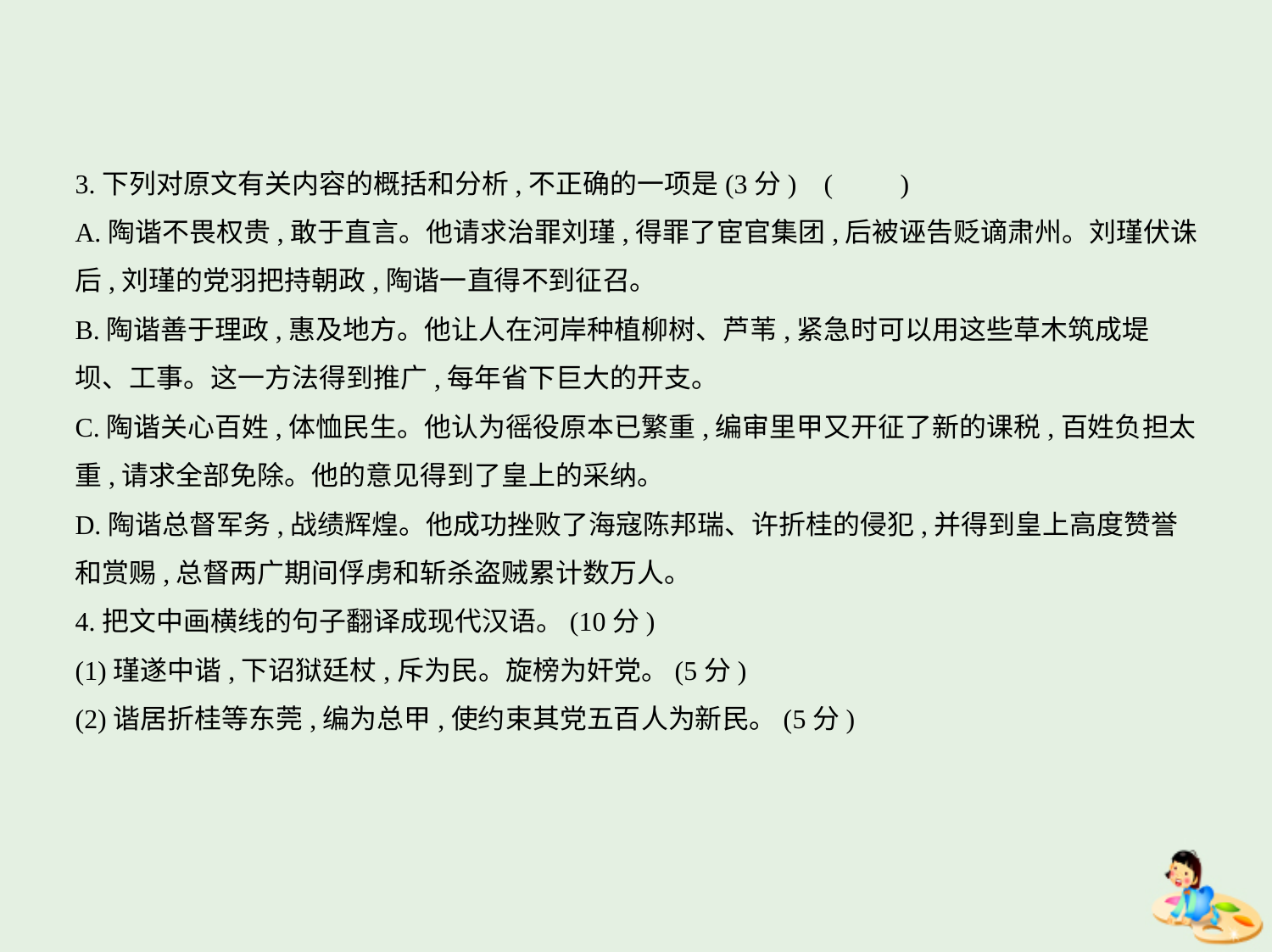

3.下列对原文有关内容的概括和分析,不正确的一项是(3分) (　　)
A.陶谐不畏权贵,敢于直言。他请求治罪刘瑾,得罪了宦官集团,后被诬告贬谪肃州。刘瑾伏诛
后,刘瑾的党羽把持朝政,陶谐一直得不到征召。
B.陶谐善于理政,惠及地方。他让人在河岸种植柳树、芦苇,紧急时可以用这些草木筑成堤
坝、工事。这一方法得到推广,每年省下巨大的开支。
C.陶谐关心百姓,体恤民生。他认为徭役原本已繁重,编审里甲又开征了新的课税,百姓负担太
重,请求全部免除。他的意见得到了皇上的采纳。
D.陶谐总督军务,战绩辉煌。他成功挫败了海寇陈邦瑞、许折桂的侵犯,并得到皇上高度赞誉
和赏赐,总督两广期间俘虏和斩杀盗贼累计数万人。
4.把文中画横线的句子翻译成现代汉语。(10分)
(1)瑾遂中谐,下诏狱廷杖,斥为民。旋榜为奸党。(5分)
(2)谐居折桂等东莞,编为总甲,使约束其党五百人为新民。(5分)